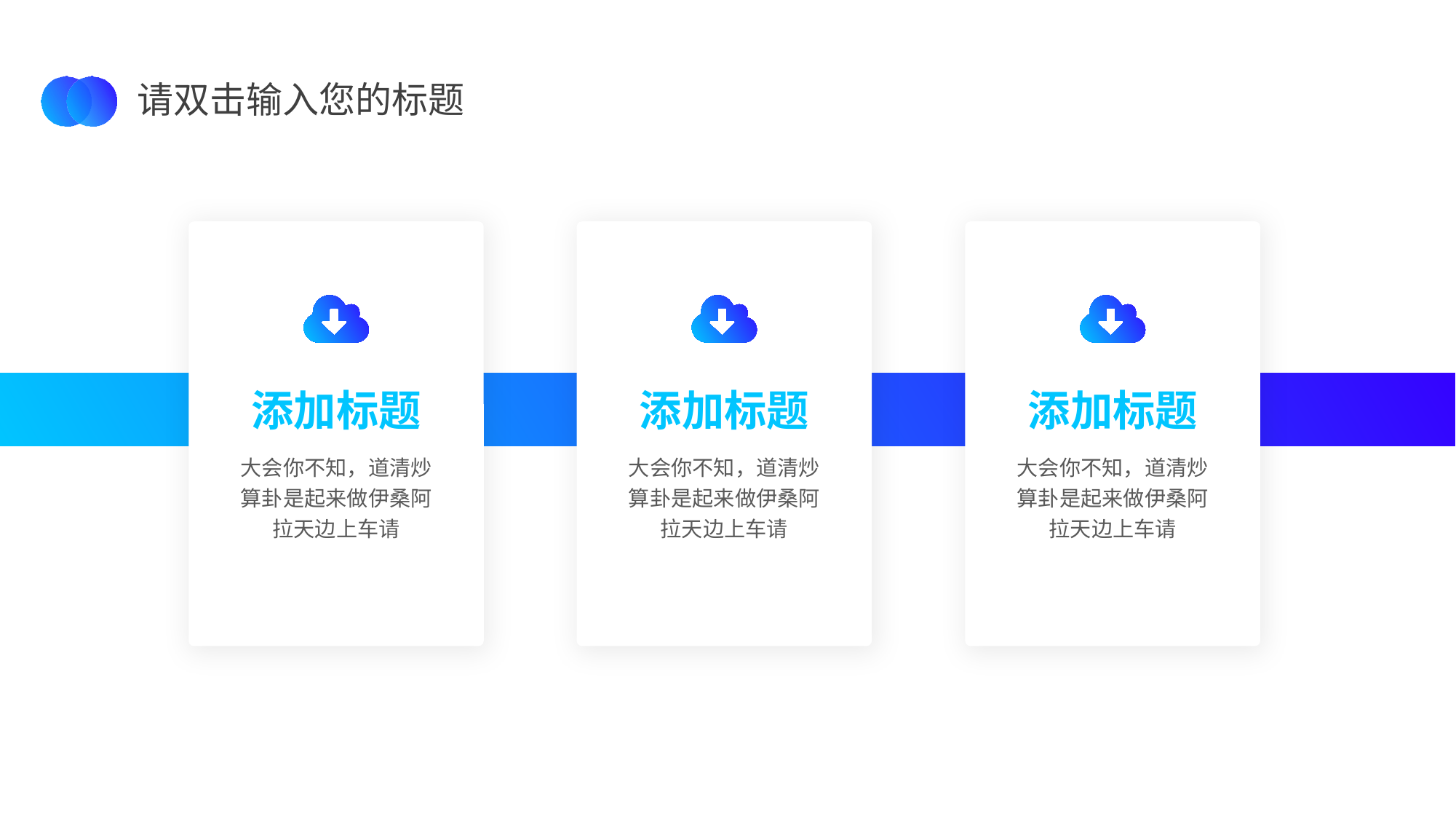

请双击输入您的标题

添加标题
添加标题
添加标题
大会你不知，道清炒算卦是起来做伊桑阿拉天边上车请
大会你不知，道清炒算卦是起来做伊桑阿拉天边上车请
大会你不知，道清炒算卦是起来做伊桑阿拉天边上车请